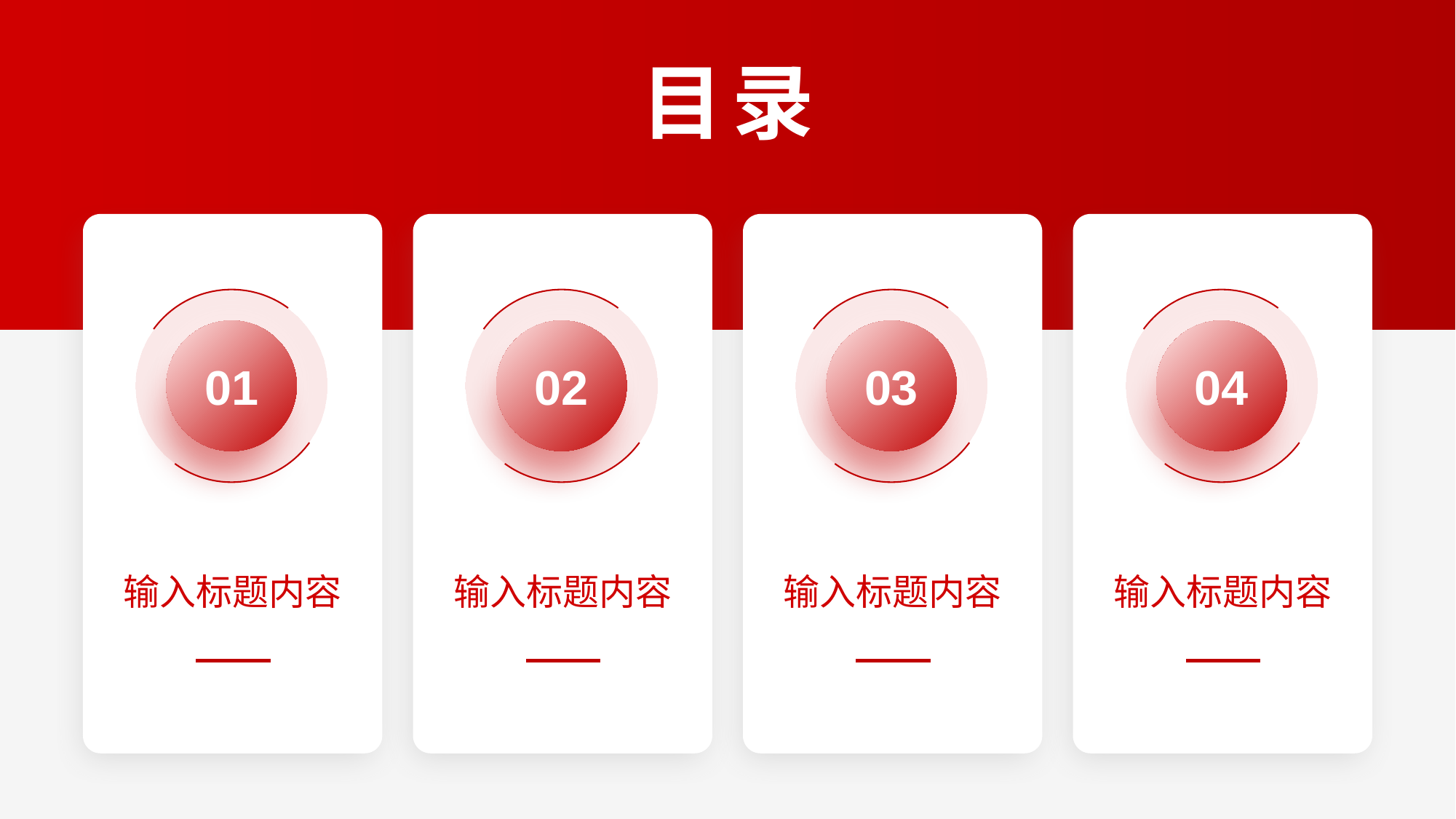

目录

01
02
03
04
输入标题内容
输入标题内容
输入标题内容
输入标题内容